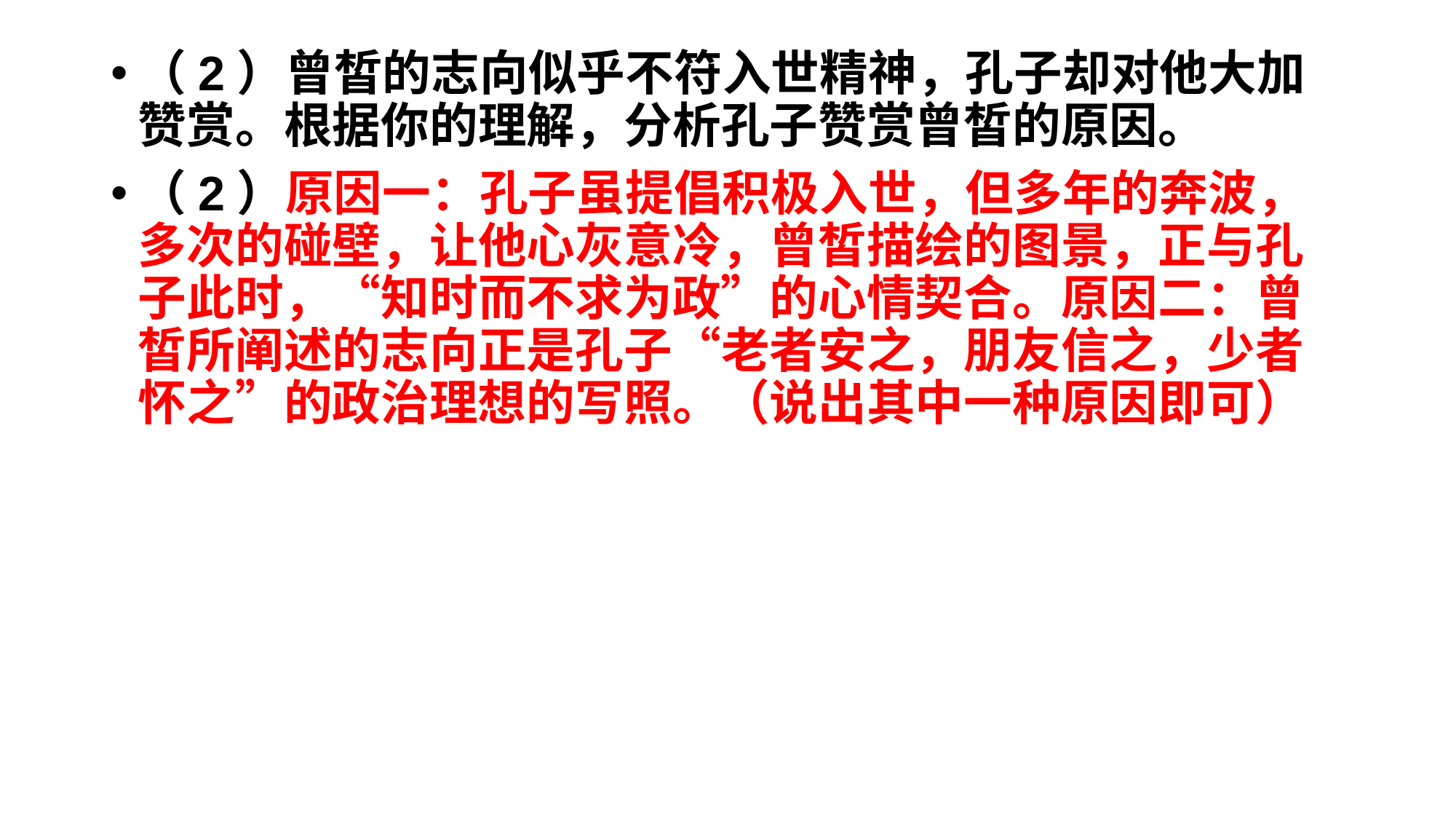

（2）曾皙的志向似乎不符入世精神，孔子却对他大加赞赏。根据你的理解，分析孔子赞赏曾皙的原因。
（2）原因一：孔子虽提倡积极入世，但多年的奔波，多次的碰壁，让他心灰意冷，曾皙描绘的图景，正与孔子此时，“知时而不求为政”的心情契合。原因二：曾皙所阐述的志向正是孔子“老者安之，朋友信之，少者怀之”的政治理想的写照。（说出其中一种原因即可）

#